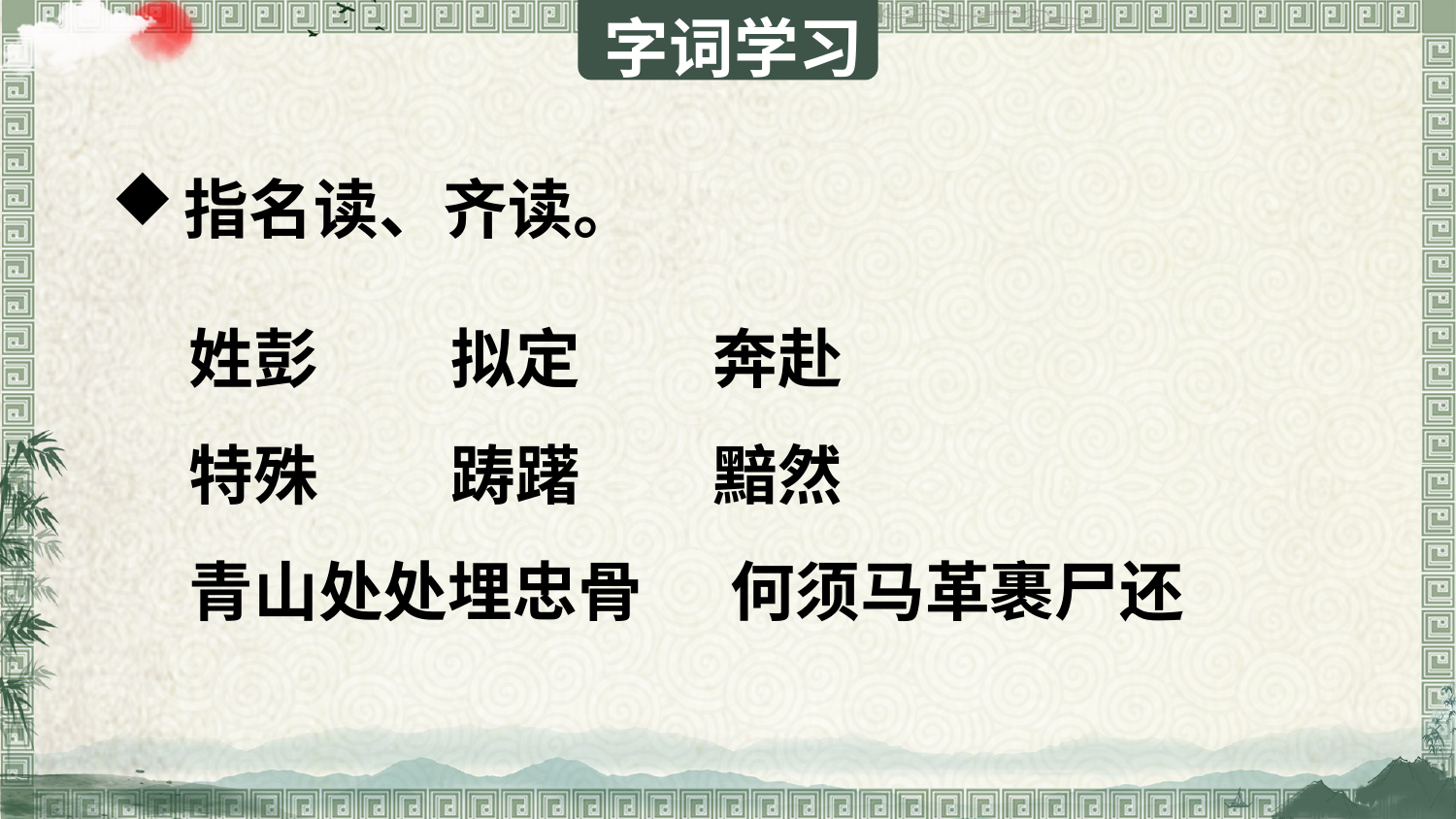

字词学习
指名读、齐读。
姓彭         拟定         奔赴
特殊         踌躇         黯然
青山处处埋忠骨      何须马革裹尸还